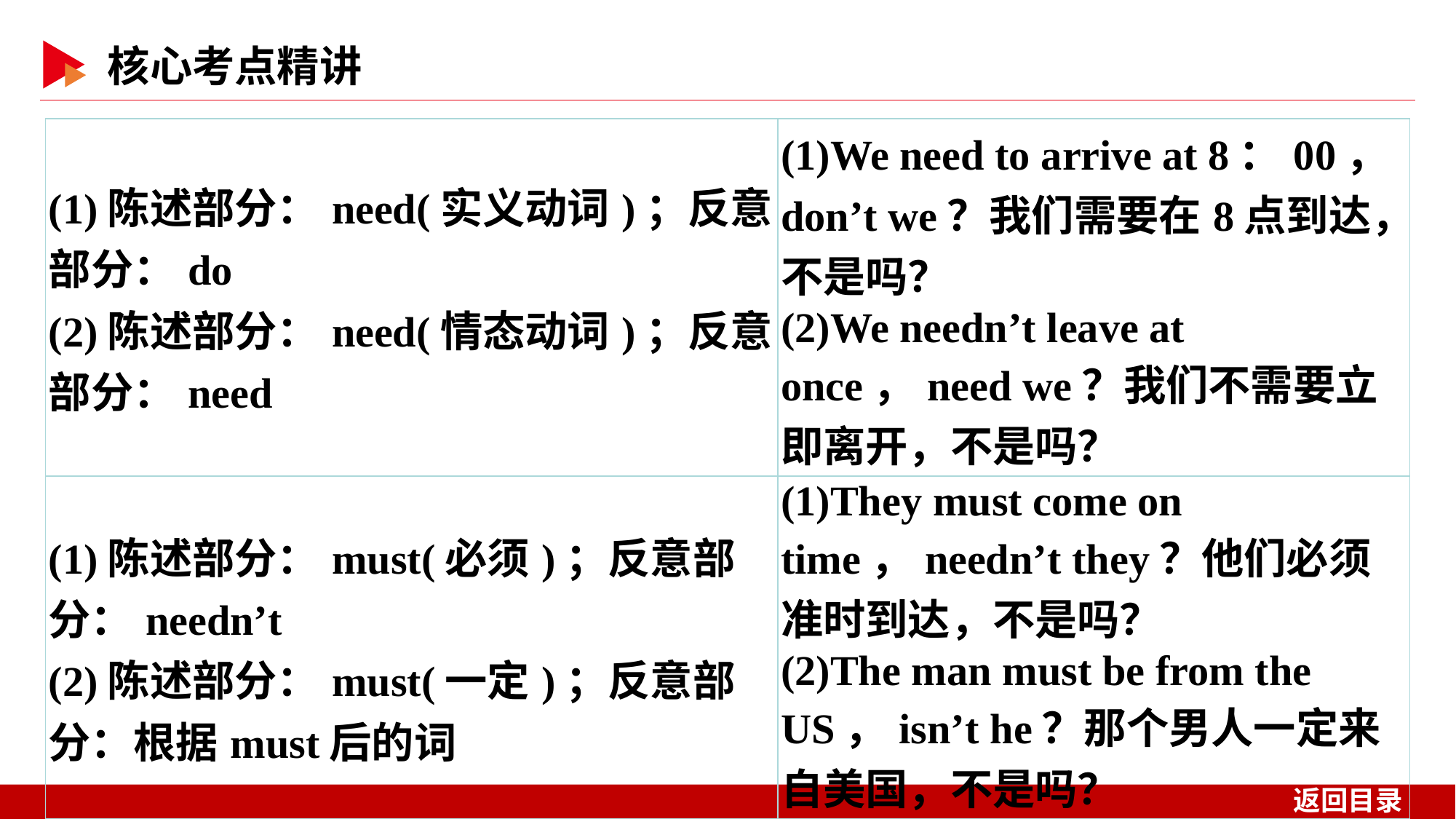

| (1)陈述部分：need(实义动词)；反意部分：do (2)陈述部分：need(情态动词)；反意部分：need | (1)We need to arrive at 8：00，don’t we？我们需要在8点到达，不是吗？ (2)We needn’t leave at once，need we？我们不需要立即离开，不是吗？ |
| --- | --- |
| (1)陈述部分：must(必须)；反意部分：needn’t (2)陈述部分：must(一定)；反意部分：根据must后的词 | (1)They must come on time，needn’t they？他们必须准时到达，不是吗？ (2)The man must be from the US，isn’t he？那个男人一定来自美国，不是吗？ |